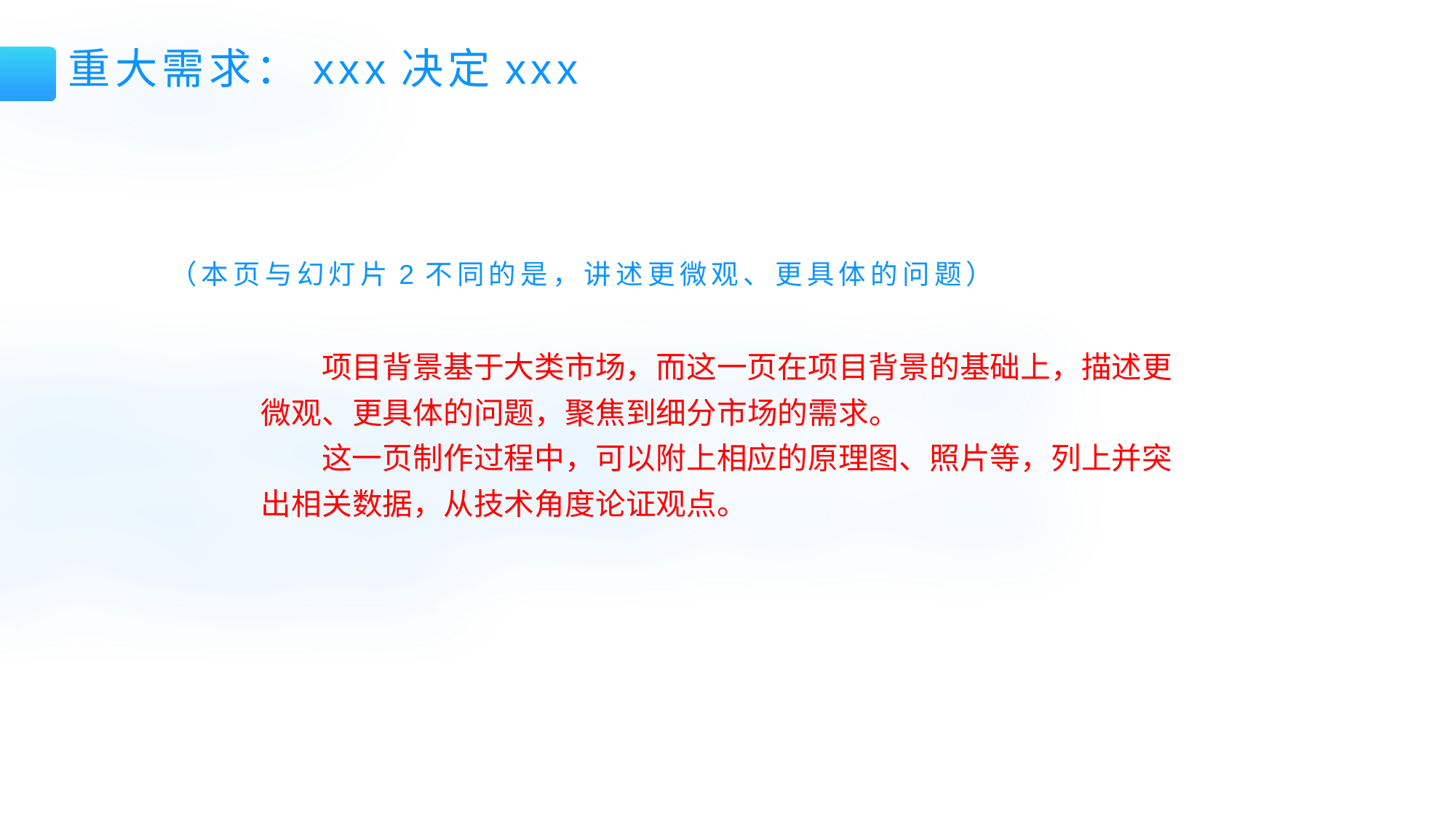

重大需求：xxx决定xxx

（本页与幻灯片2不同的是，讲述更微观、更具体的问题）
项目背景基于大类市场，而这一页在项目背景的基础上，描述更微观、更具体的问题，聚焦到细分市场的需求。
这一页制作过程中，可以附上相应的原理图、照片等，列上并突出相关数据，从技术角度论证观点。